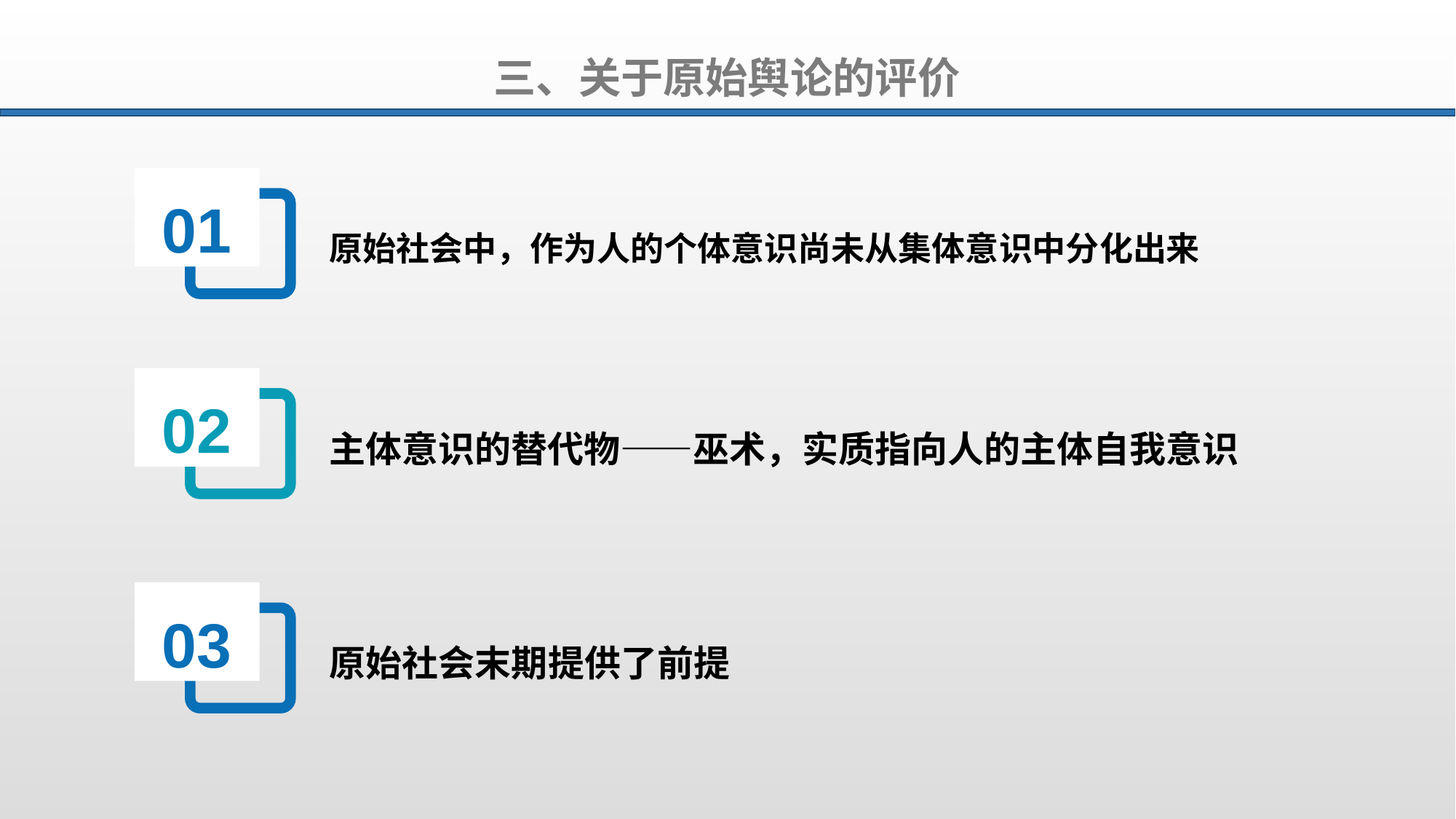

三、关于原始舆论的评价

01

原始社会中，作为人的个体意识尚未从集体意识中分化出来
02

主体意识的替代物——巫术，实质指向人的主体自我意识
03

原始社会末期提供了前提